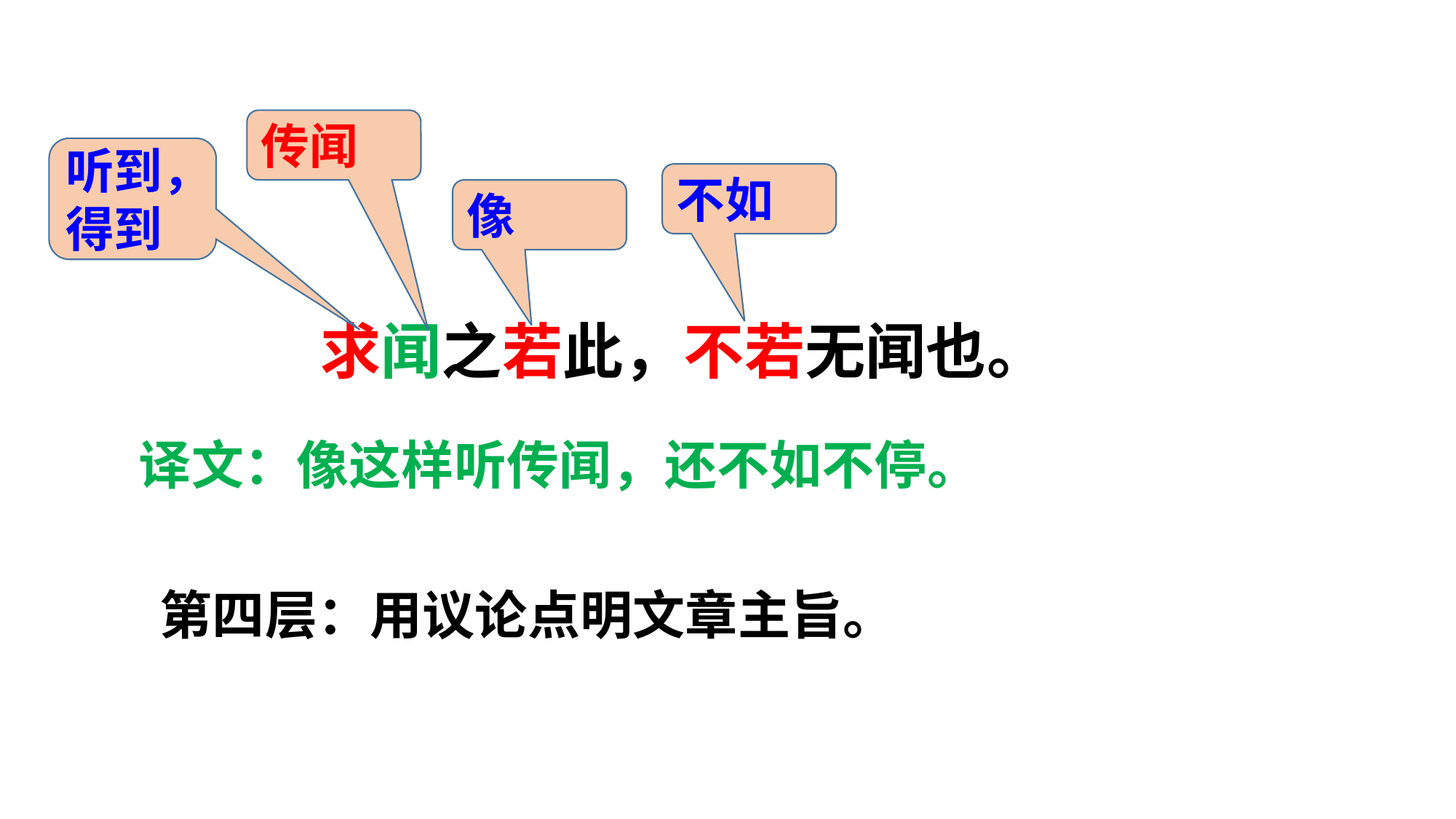

传闻
听到，得到
求闻之若此，不若无闻也。
不如
像
译文：像这样听传闻，还不如不停。
第四层：用议论点明文章主旨。